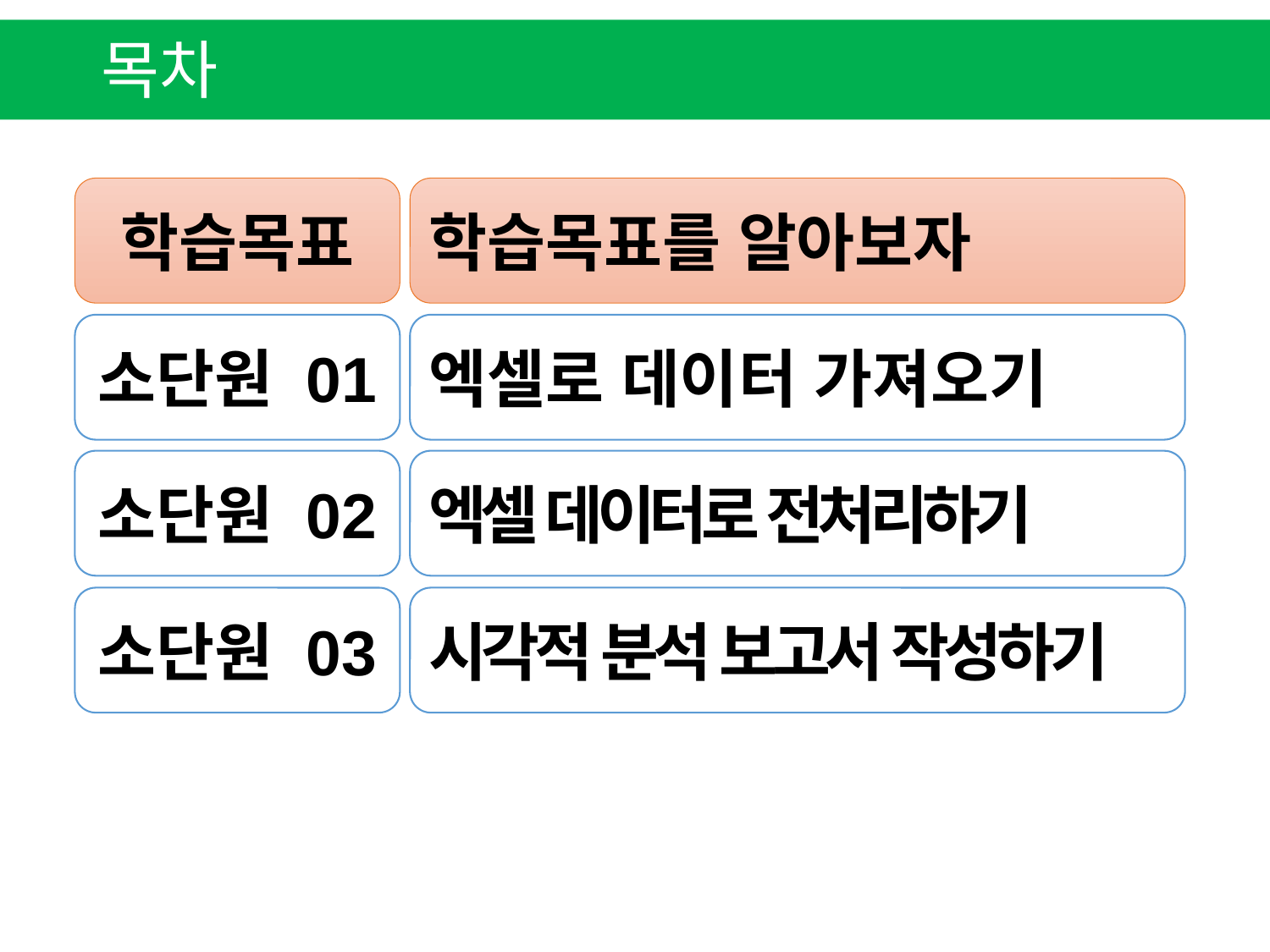

목차
학습목표
학습목표를 알아보자
소단원 01
엑셀로 데이터 가져오기
소단원 02
엑셀 데이터로 전처리하기
소단원 03
시각적 분석 보고서 작성하기